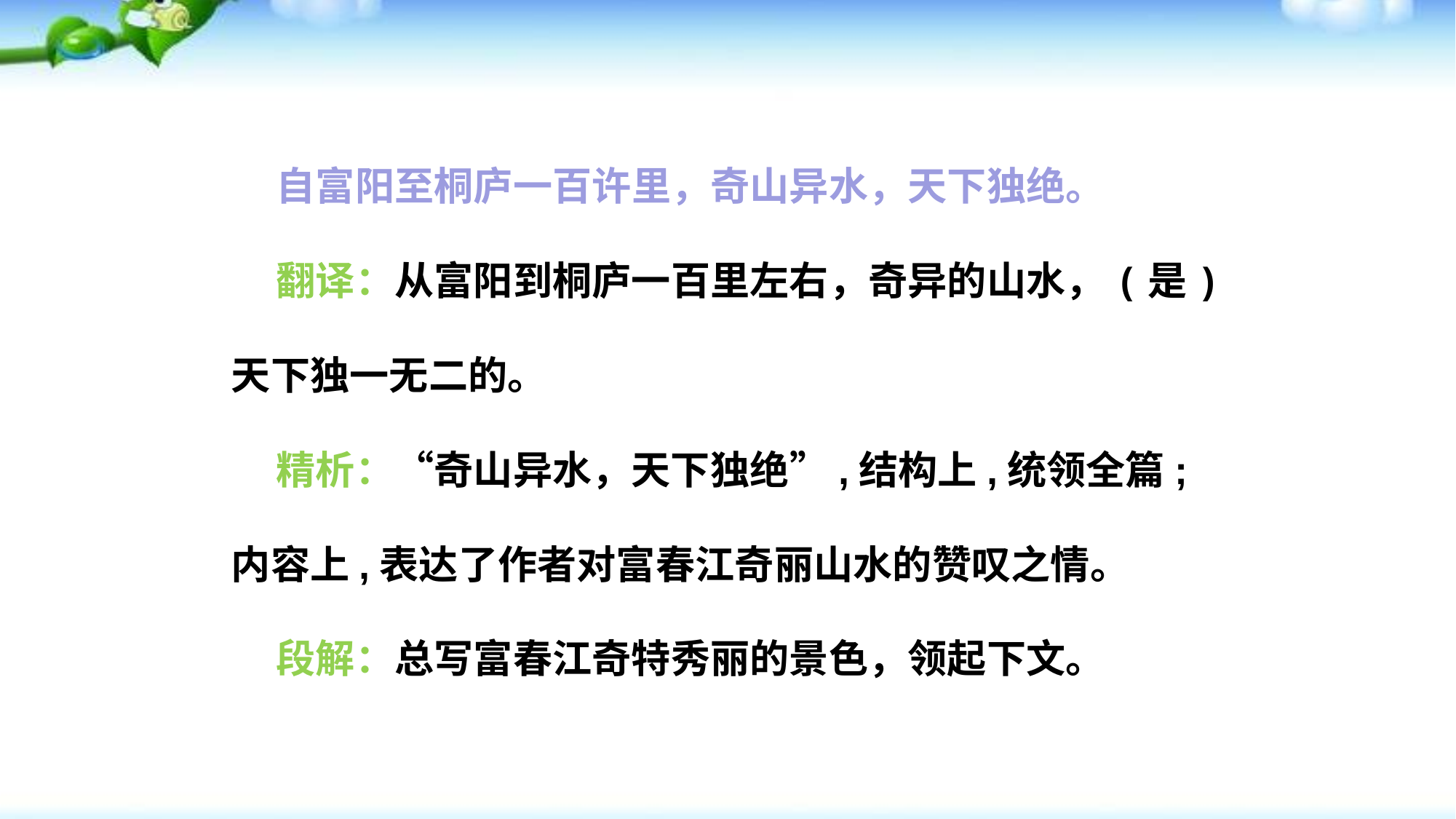

自富阳至桐庐一百许里，奇山异水，天下独绝。
    翻译：从富阳到桐庐一百里左右，奇异的山水，(是)天下独一无二的。
    精析：“奇山异水，天下独绝”,结构上,统领全篇;内容上,表达了作者对富春江奇丽山水的赞叹之情。
    段解：总写富春江奇特秀丽的景色，领起下文。